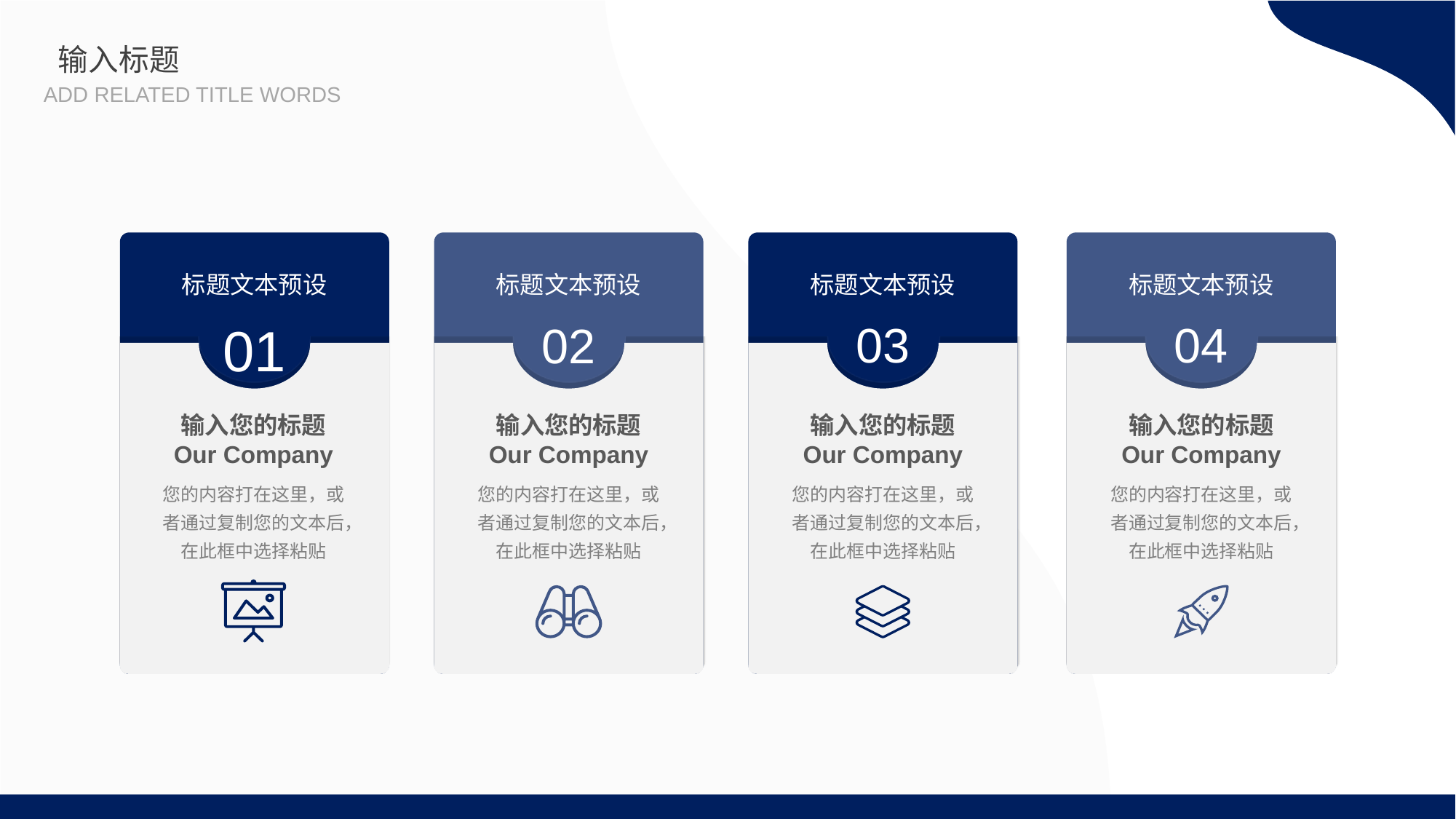

输入标题
ADD RELATED TITLE WORDS

标题文本预设
标题文本预设
标题文本预设
标题文本预设
01
02
03
04

输入您的标题
Our Company
您的内容打在这里，或者通过复制您的文本后，在此框中选择粘贴
输入您的标题
Our Company
您的内容打在这里，或者通过复制您的文本后，在此框中选择粘贴
输入您的标题
Our Company
您的内容打在这里，或者通过复制您的文本后，在此框中选择粘贴
输入您的标题
Our Company
您的内容打在这里，或者通过复制您的文本后，在此框中选择粘贴